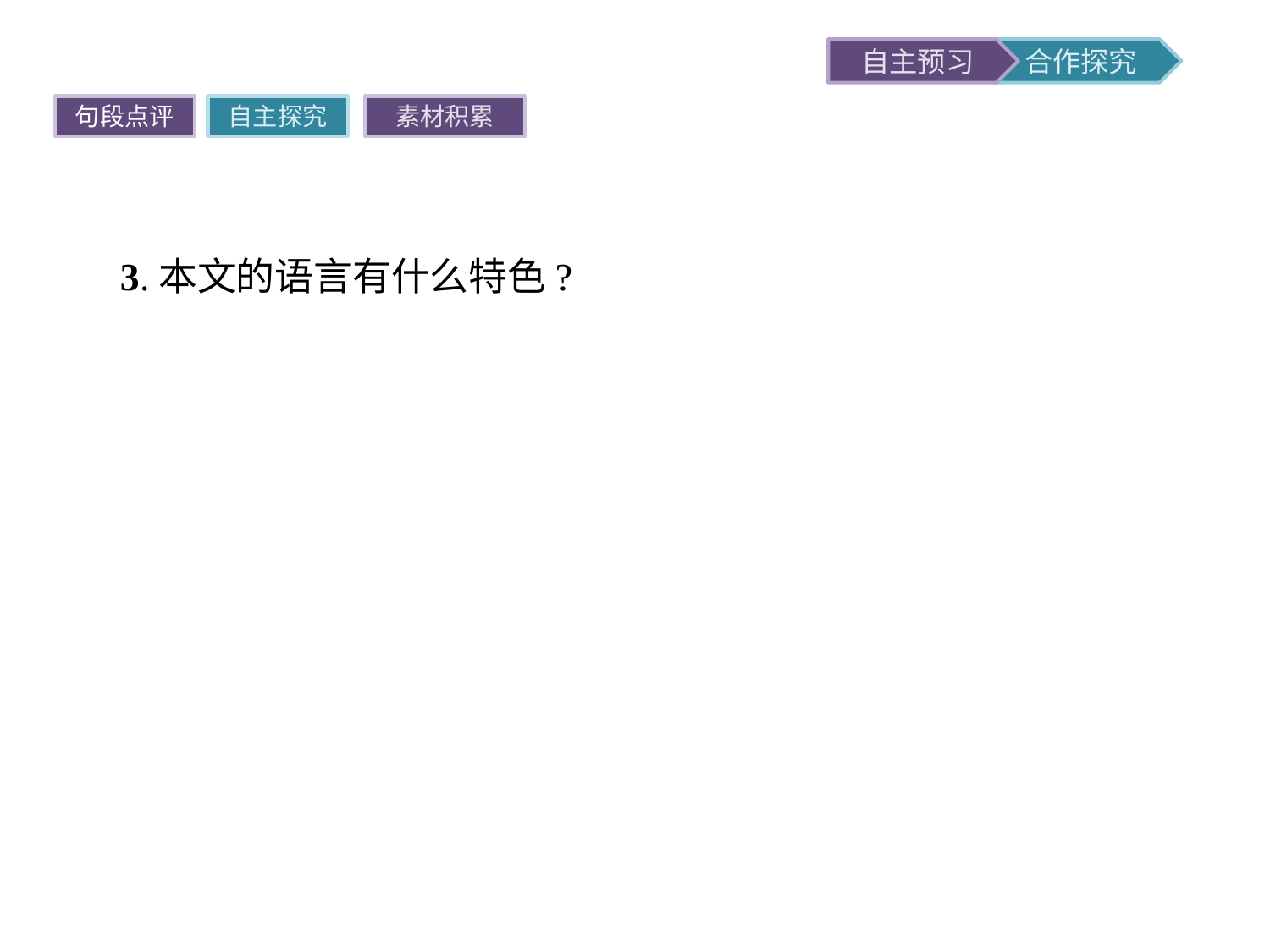

句段点评
自主探究
素材积累
3.本文的语言有什么特色?
提示本文语言通俗、纯净而又简洁、亲切。通俗是为了加强作品的生活气息,使它亲切感人,也是锤炼语言的结果。作者曾说:“我的文章写得那样白,那样俗,好像毫不费力,实际上,那不定改了多少遍。”(《关于文学的语言问题》)纯净、简洁同样也靠千锤百炼。比如文中写道:“面向着积水潭,背后是城墙,坐在石上看水中的小蝌蚪或苇叶上的嫩蜻蜓,我可以快乐地坐一天,心中完全安适,无所求也无可怕,像小儿安睡在摇篮里。”短短几句,文字不多,但写景、状物、抒情,都笔笔到位,如同天成。